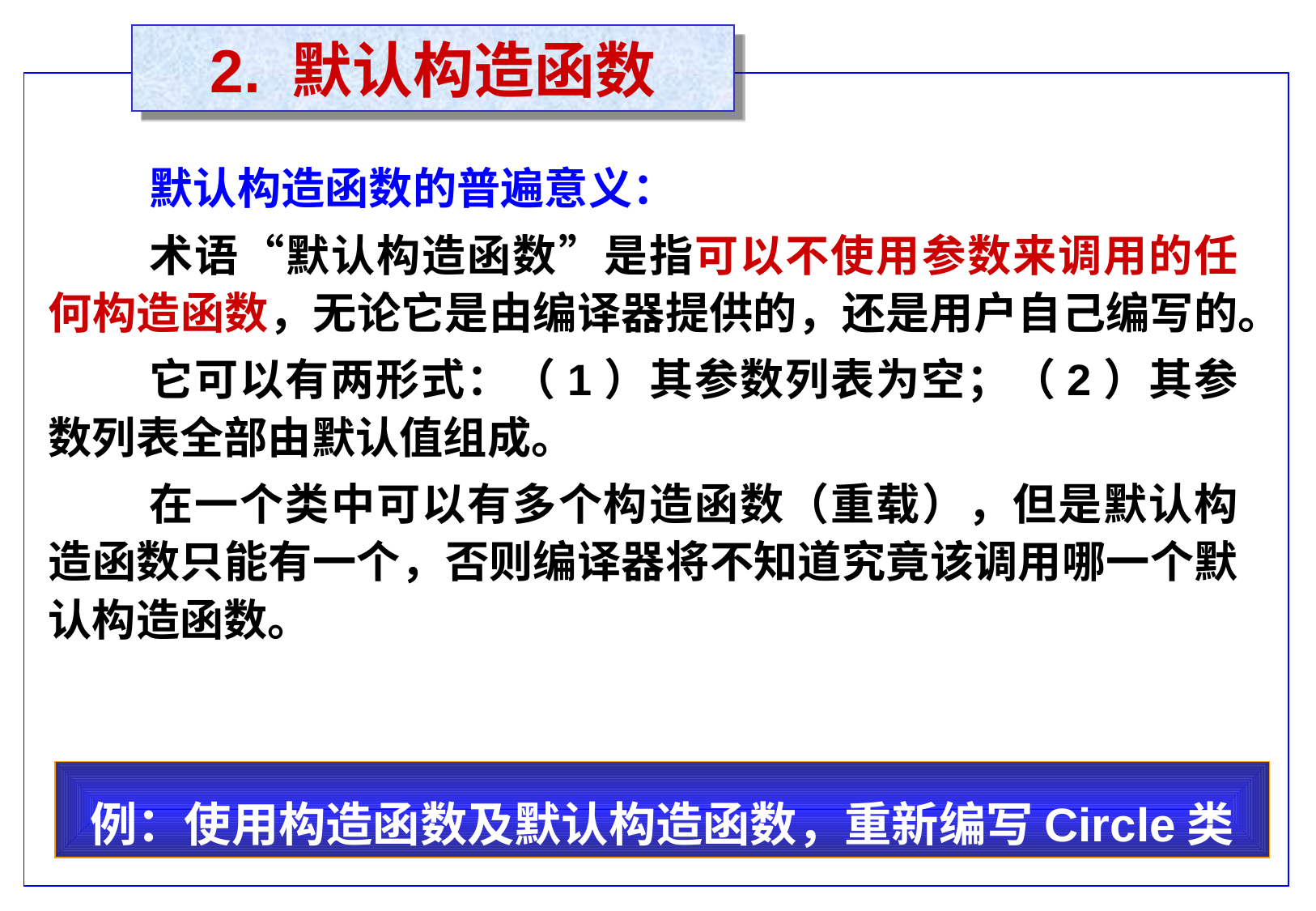

2. 默认构造函数

默认构造函数的普遍意义：
术语“默认构造函数”是指可以不使用参数来调用的任何构造函数，无论它是由编译器提供的，还是用户自己编写的。
它可以有两形式：（1）其参数列表为空；（2）其参数列表全部由默认值组成。
在一个类中可以有多个构造函数（重载），但是默认构造函数只能有一个，否则编译器将不知道究竟该调用哪一个默认构造函数。
例：使用构造函数及默认构造函数，重新编写Circle类